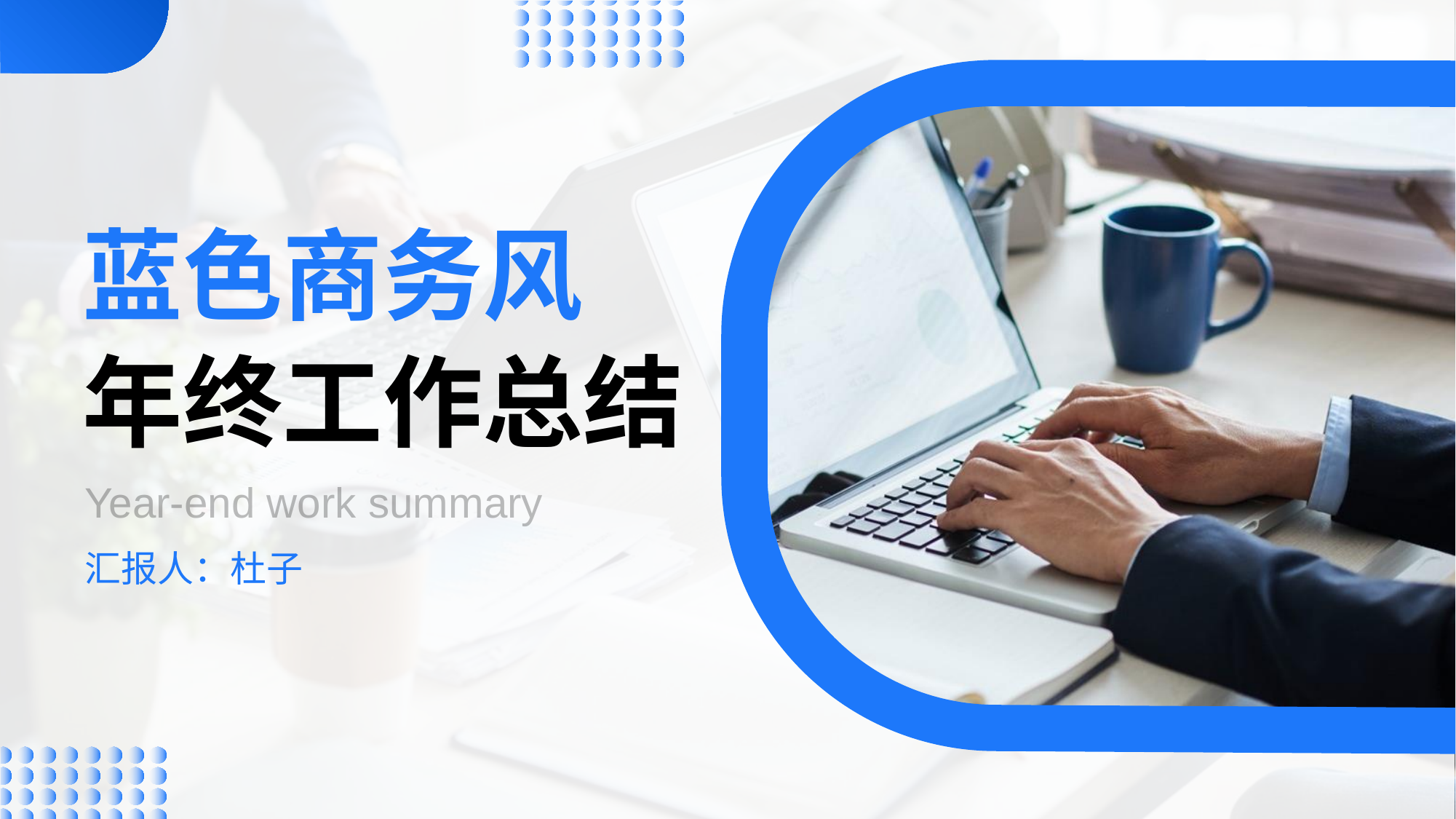

蓝色商务风
# 年终工作总结
Year-end work summary
汇报人：杜子